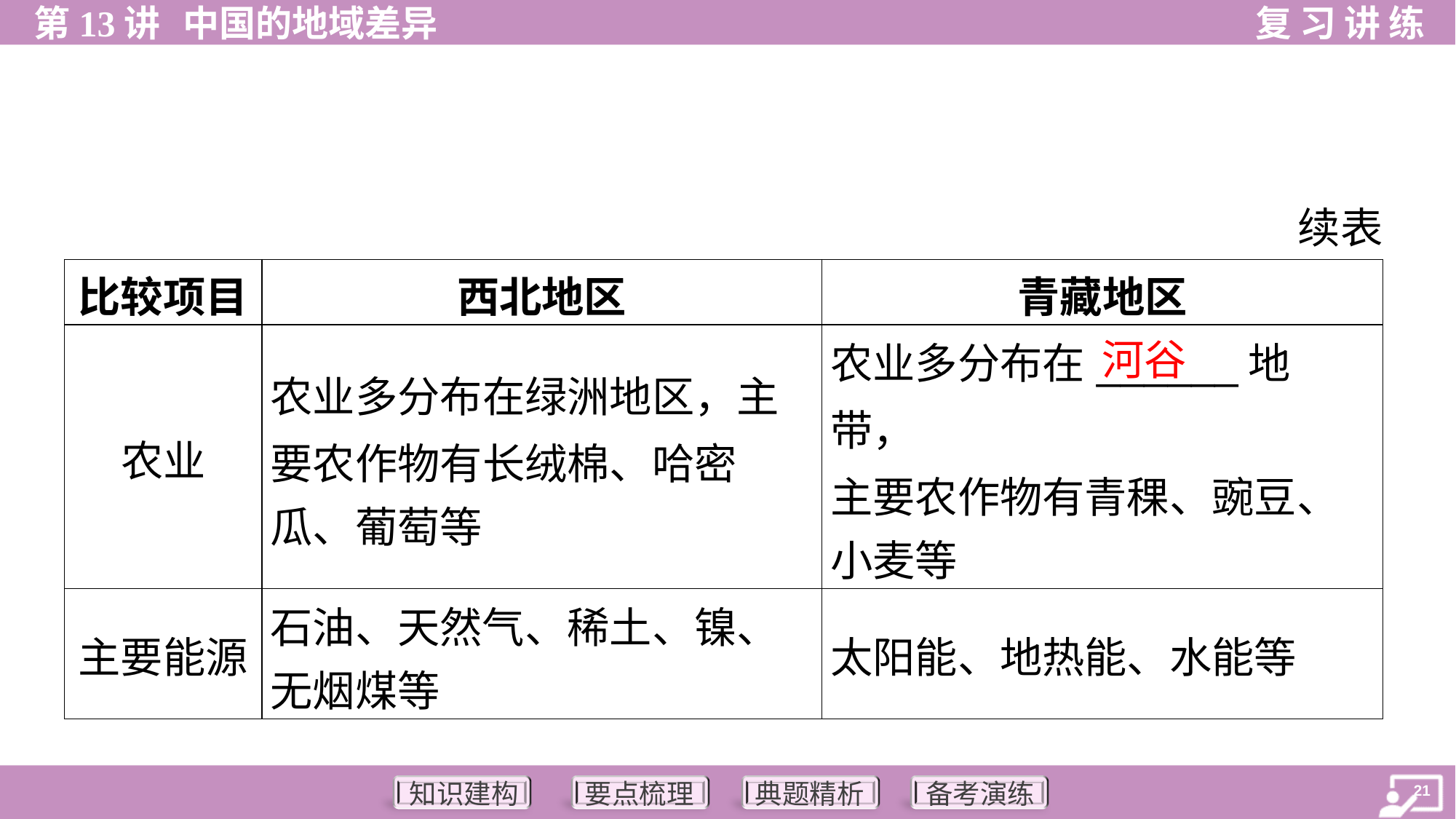

续表
| 比较项目 | 西北地区 | 青藏地区 |
| --- | --- | --- |
| 农业 | 农业多分布在绿洲地区，主 要农作物有长绒棉、哈密 瓜、葡萄等 | 农业多分布在\_\_\_\_\_\_地带， 主要农作物有青稞、豌豆、 小麦等 |
| 主要能源 | 石油、天然气、稀土、镍、 无烟煤等 | 太阳能、地热能、水能等 |
河谷